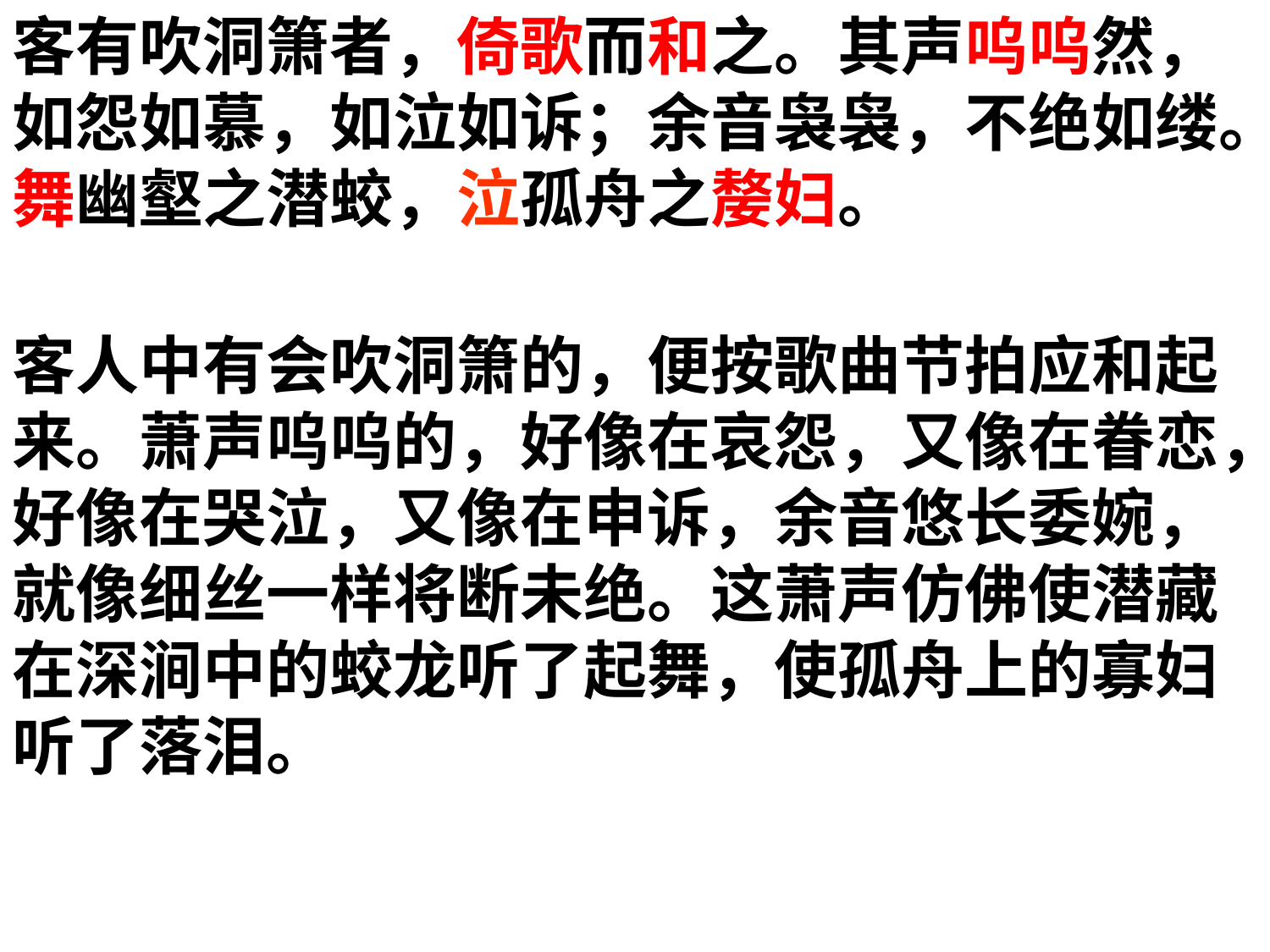

客有吹洞箫者，倚歌而和之。其声呜呜然，如怨如慕，如泣如诉；余音袅袅，不绝如缕。舞幽壑之潜蛟，泣孤舟之嫠妇。

倚歌：指按照歌曲的声调和节拍
和：伴奏
呜呜：象声词，常指凄凉的音调
舞：使……起舞
泣：使……之泣
嫠妇：寡妇

客人中有会吹洞箫的，便按歌曲节拍应和起来。萧声呜呜的，好像在哀怨，又像在眷恋，好像在哭泣，又像在申诉，余音悠长委婉，就像细丝一样将断未绝。这萧声仿佛使潜藏在深涧中的蛟龙听了起舞，使孤舟上的寡妇听了落泪。